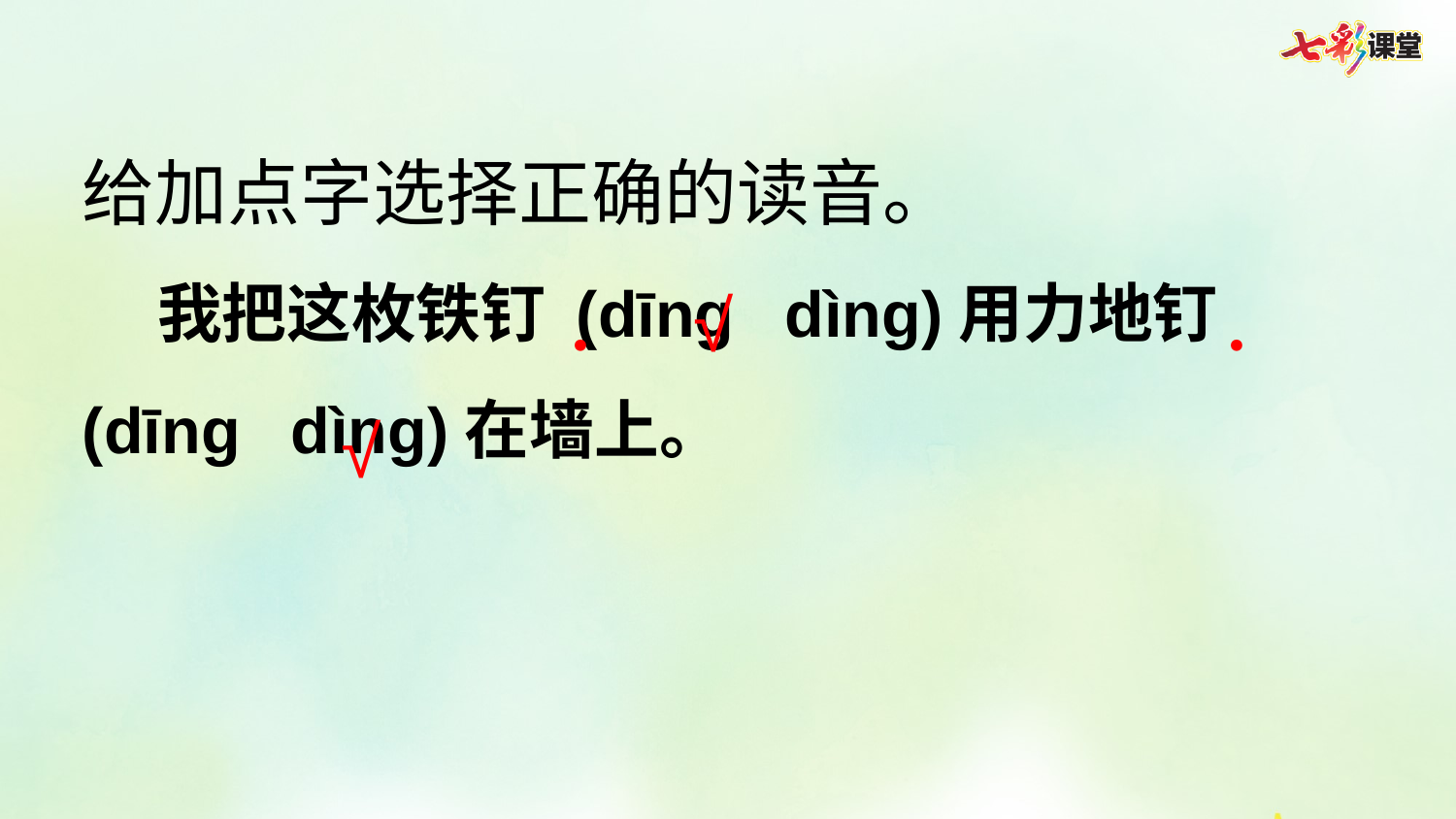

给加点字选择正确的读音。
    我把这枚铁钉 (dīng  dìng)用力地钉(dīng  dìng)在墙上。
．
．
√
√